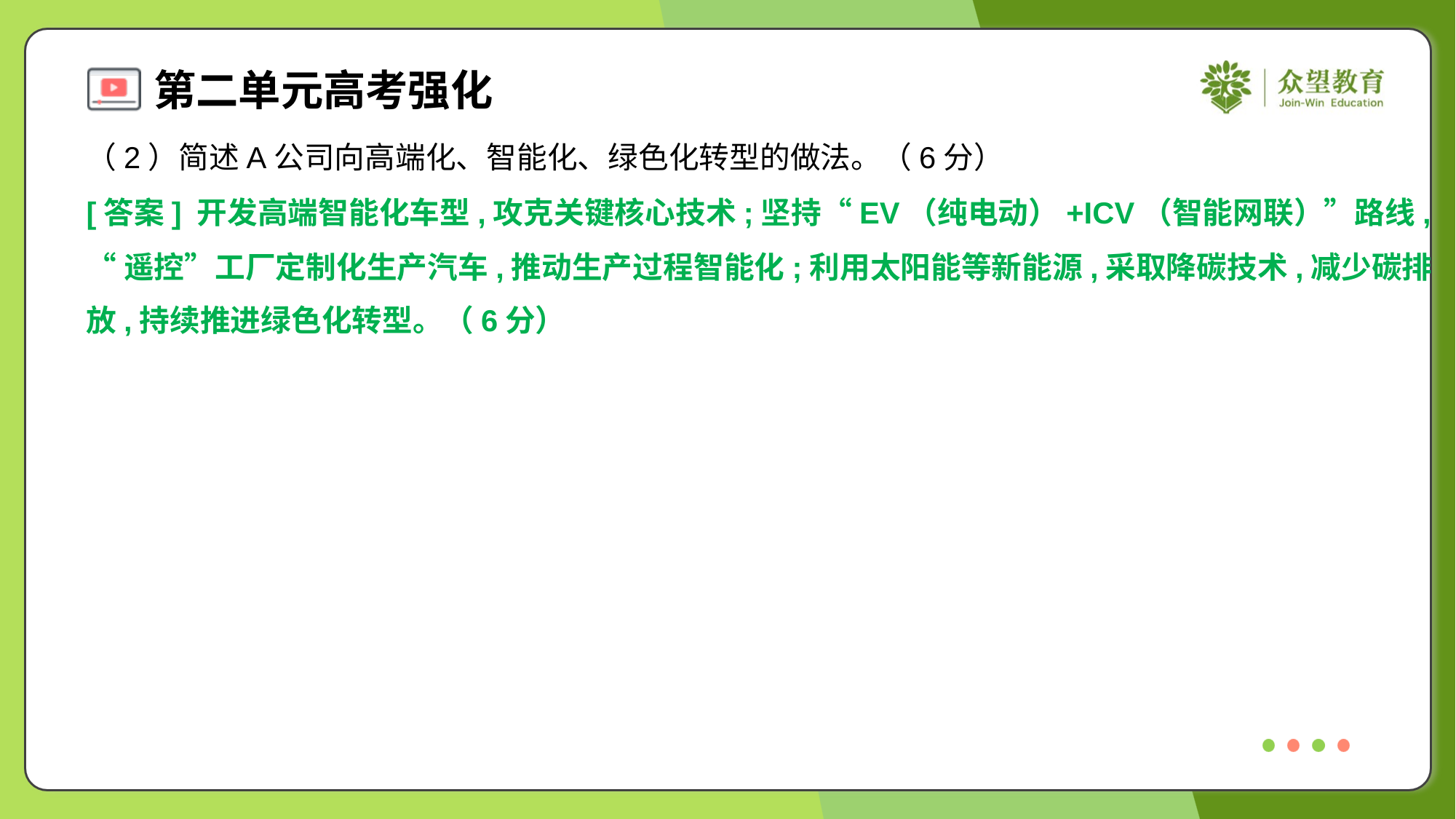

（2）简述A公司向高端化、智能化、绿色化转型的做法。（6分）
[答案] 开发高端智能化车型,攻克关键核心技术;坚持“EV（纯电动）+ICV（智能网联）”路线,
“遥控”工厂定制化生产汽车,推动生产过程智能化;利用太阳能等新能源,采取降碳技术,减少碳排
放,持续推进绿色化转型。（6分）